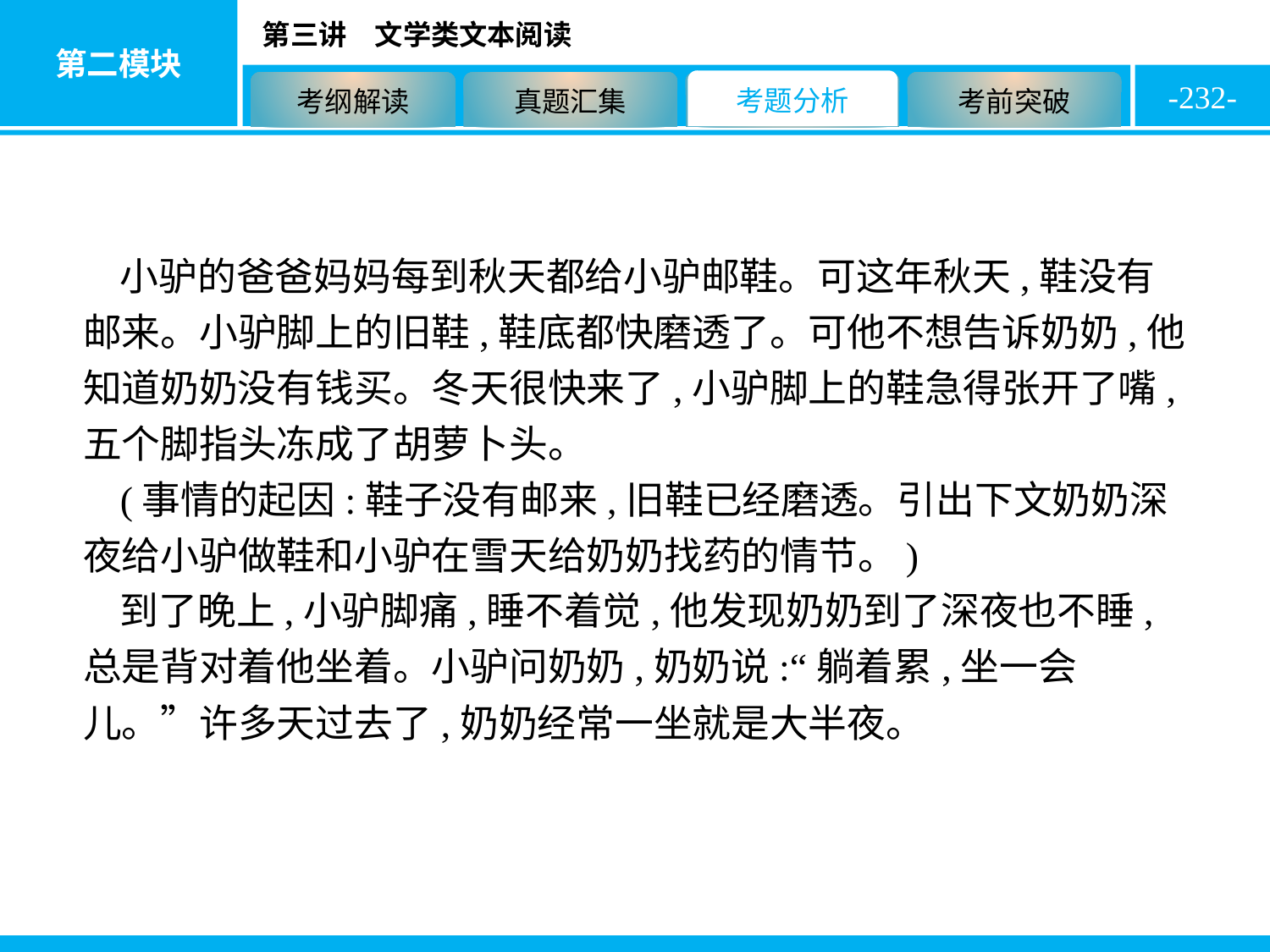

-232-
小驴的爸爸妈妈每到秋天都给小驴邮鞋。可这年秋天,鞋没有邮来。小驴脚上的旧鞋,鞋底都快磨透了。可他不想告诉奶奶,他知道奶奶没有钱买。冬天很快来了,小驴脚上的鞋急得张开了嘴,五个脚指头冻成了胡萝卜头。
(事情的起因:鞋子没有邮来,旧鞋已经磨透。引出下文奶奶深夜给小驴做鞋和小驴在雪天给奶奶找药的情节。)
到了晚上,小驴脚痛,睡不着觉,他发现奶奶到了深夜也不睡,总是背对着他坐着。小驴问奶奶,奶奶说:“躺着累,坐一会儿。”许多天过去了,奶奶经常一坐就是大半夜。